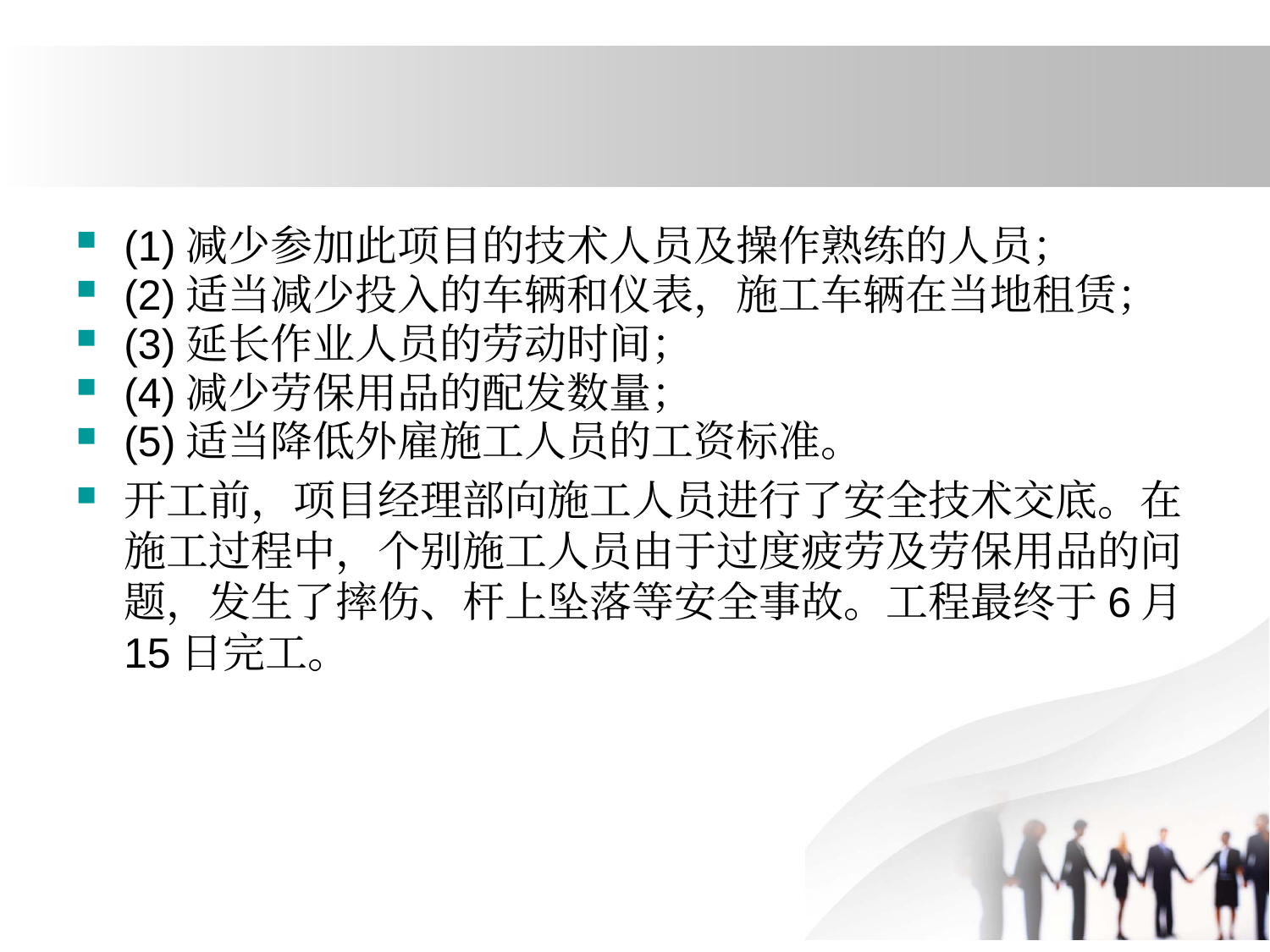

#
(1)减少参加此项目的技术人员及操作熟练的人员；
(2)适当减少投入的车辆和仪表，施工车辆在当地租赁；
(3)延长作业人员的劳动时间；
(4)减少劳保用品的配发数量；
(5)适当降低外雇施工人员的工资标准。
开工前，项目经理部向施工人员进行了安全技术交底。在施工过程中，个别施工人员由于过度疲劳及劳保用品的问题，发生了摔伤、杆上坠落等安全事故。工程最终于6月15日完工。